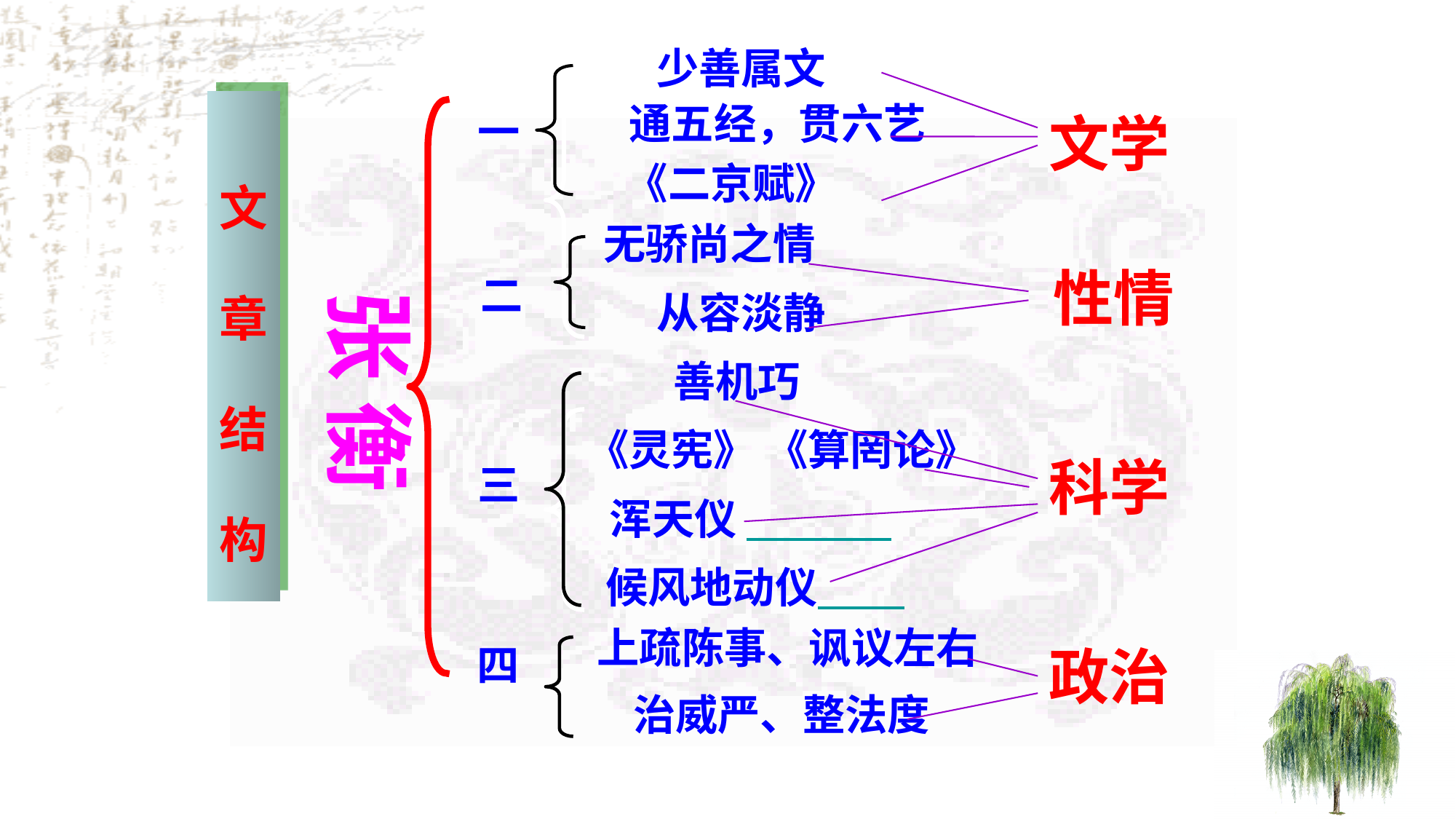

少善属文

文
章
结
构
通五经，贯六艺

一
文学

《二京赋》
无骄尚之情

张 衡
性情
二

从容淡静

善机巧

《灵宪》 《算罔论》
科学
三

浑天仪

候风地动仪
上疏陈事、讽议左右
四
政治

治威严、整法度